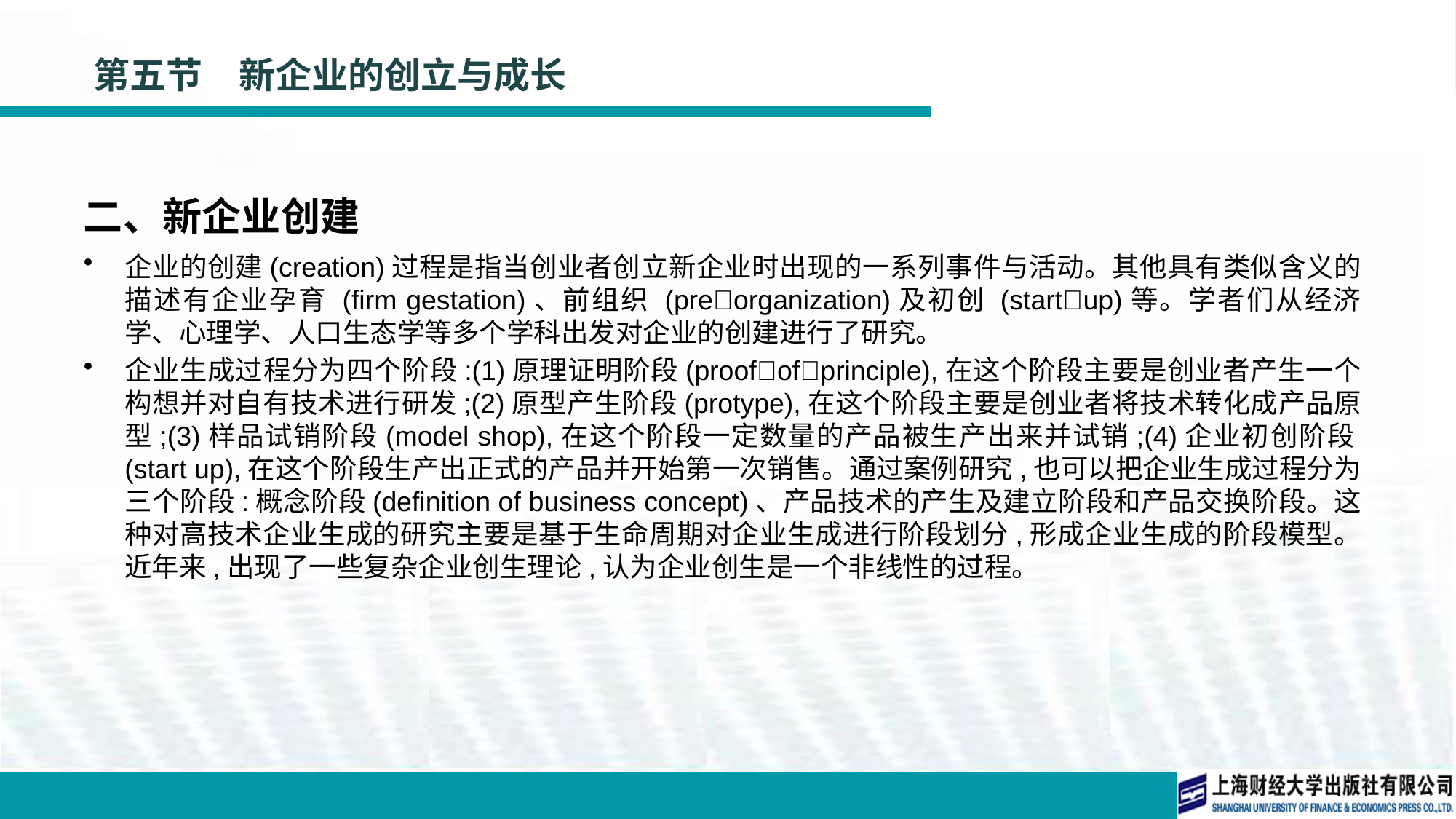

# 第五节　新企业的创立与成长
二、新企业创建
企业的创建(creation)过程是指当创业者创立新企业时出现的一系列事件与活动。其他具有类似含义的描述有企业孕育 (firm gestation)、前组织 (pre􀆼organization)及初创 (start􀆼up)等。学者们从经济学、心理学、人口生态学等多个学科出发对企业的创建进行了研究。
企业生成过程分为四个阶段:(1)原理证明阶段(proof􀆼of􀆼principle),在这个阶段主要是创业者产生一个构想并对自有技术进行研发;(2)原型产生阶段(protype),在这个阶段主要是创业者将技术转化成产品原型;(3)样品试销阶段(model shop),在这个阶段一定数量的产品被生产出来并试销;(4)企业初创阶段(start up),在这个阶段生产出正式的产品并开始第一次销售。通过案例研究,也可以把企业生成过程分为三个阶段:概念阶段(definition of business concept)、产品技术的产生及建立阶段和产品交换阶段。这种对高技术企业生成的研究主要是基于生命周期对企业生成进行阶段划分,形成企业生成的阶段模型。近年来,出现了一些复杂企业创生理论,认为企业创生是一个非线性的过程。